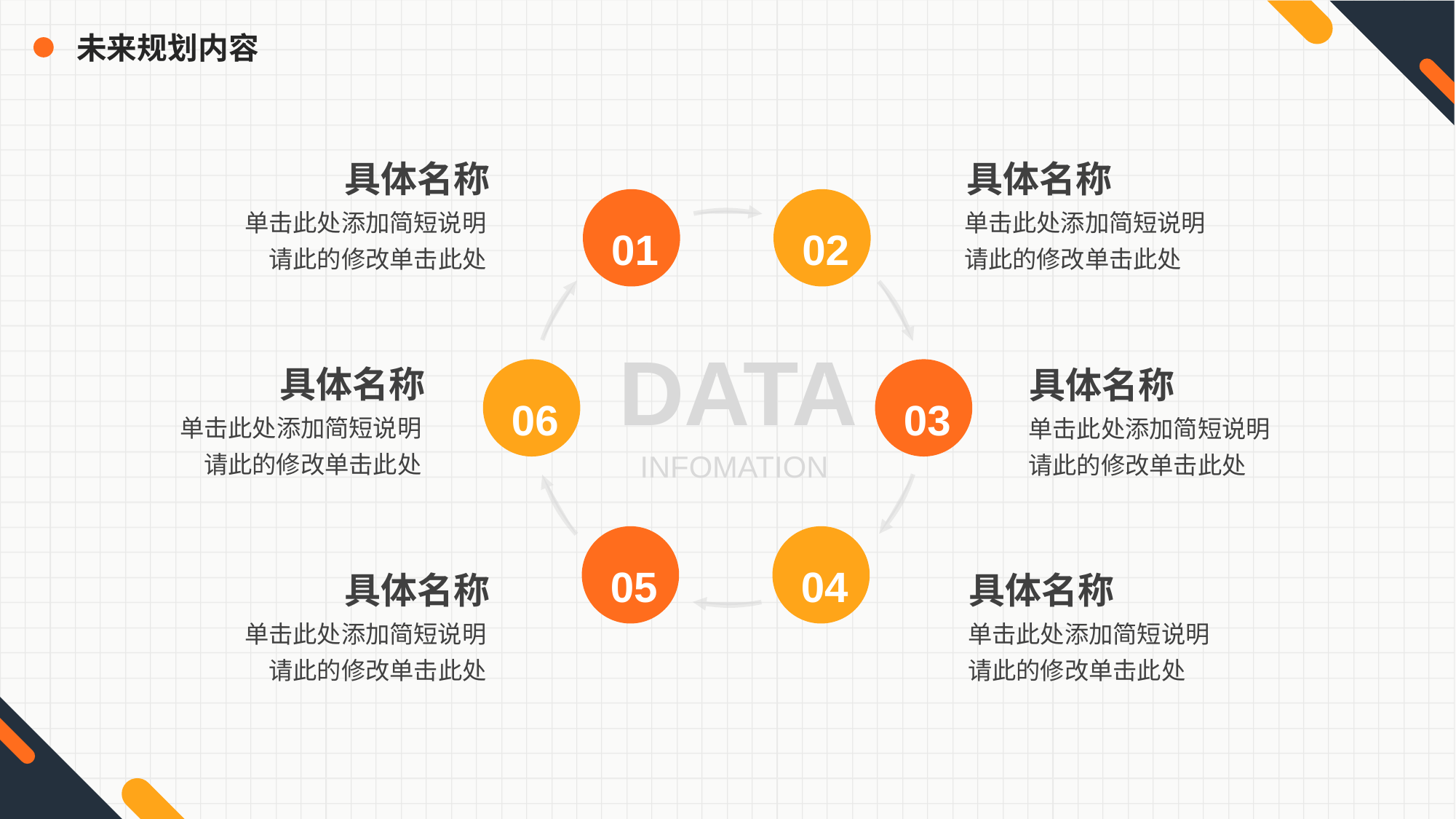

未来规划内容

具体名称
单击此处添加简短说明请此的修改单击此处
具体名称
单击此处添加简短说明请此的修改单击此处
具体名称
单击此处添加简短说明请此的修改单击此处
具体名称
单击此处添加简短说明请此的修改单击此处
具体名称
单击此处添加简短说明请此的修改单击此处
具体名称
单击此处添加简短说明请此的修改单击此处
01
02

06
03

05
04

DATA
INFOMATION